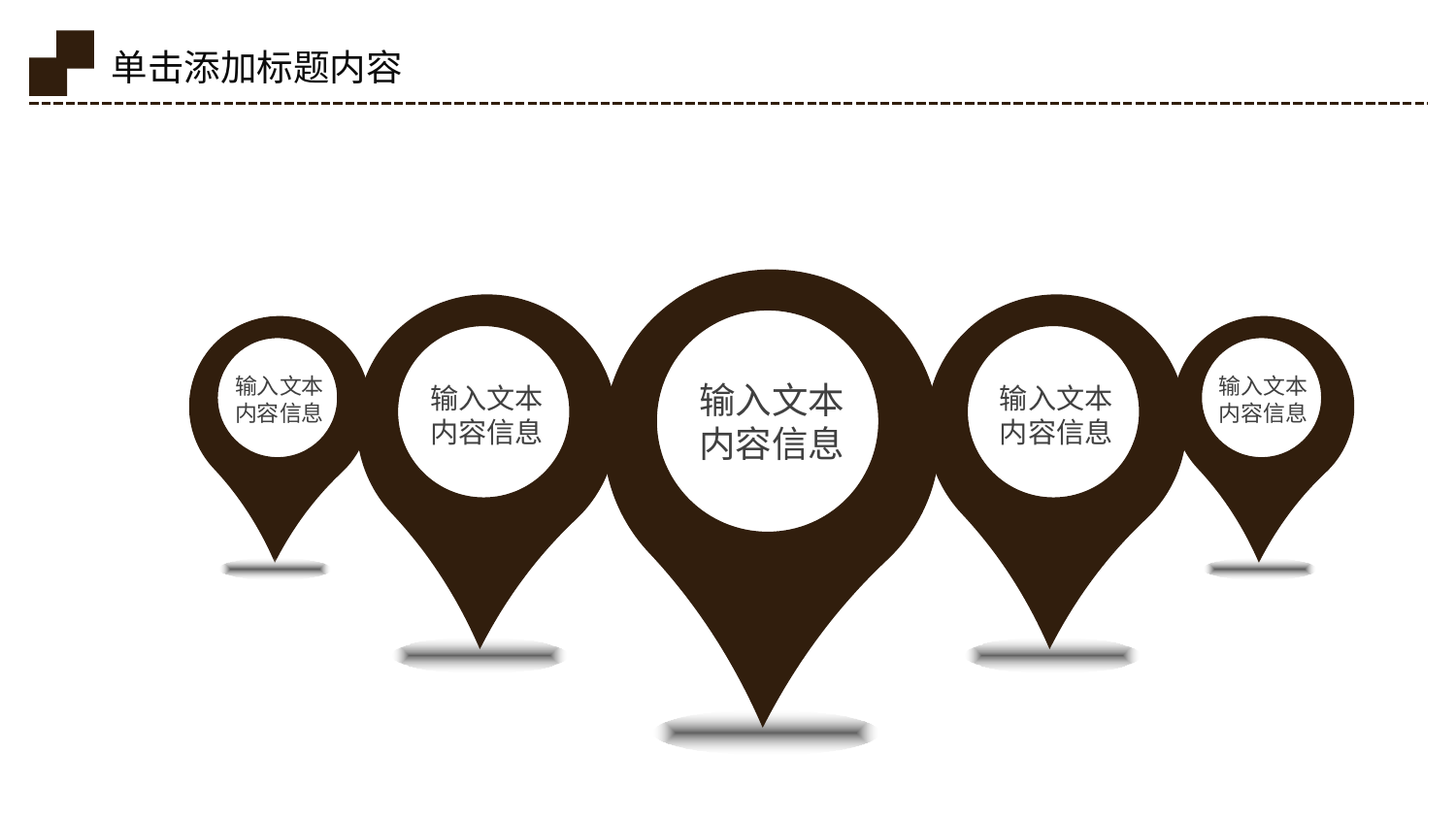

单击添加标题内容
输入文本
内容信息
输入文本
内容信息
输入文本
内容信息
输入文本
内容信息
输入文本
内容信息